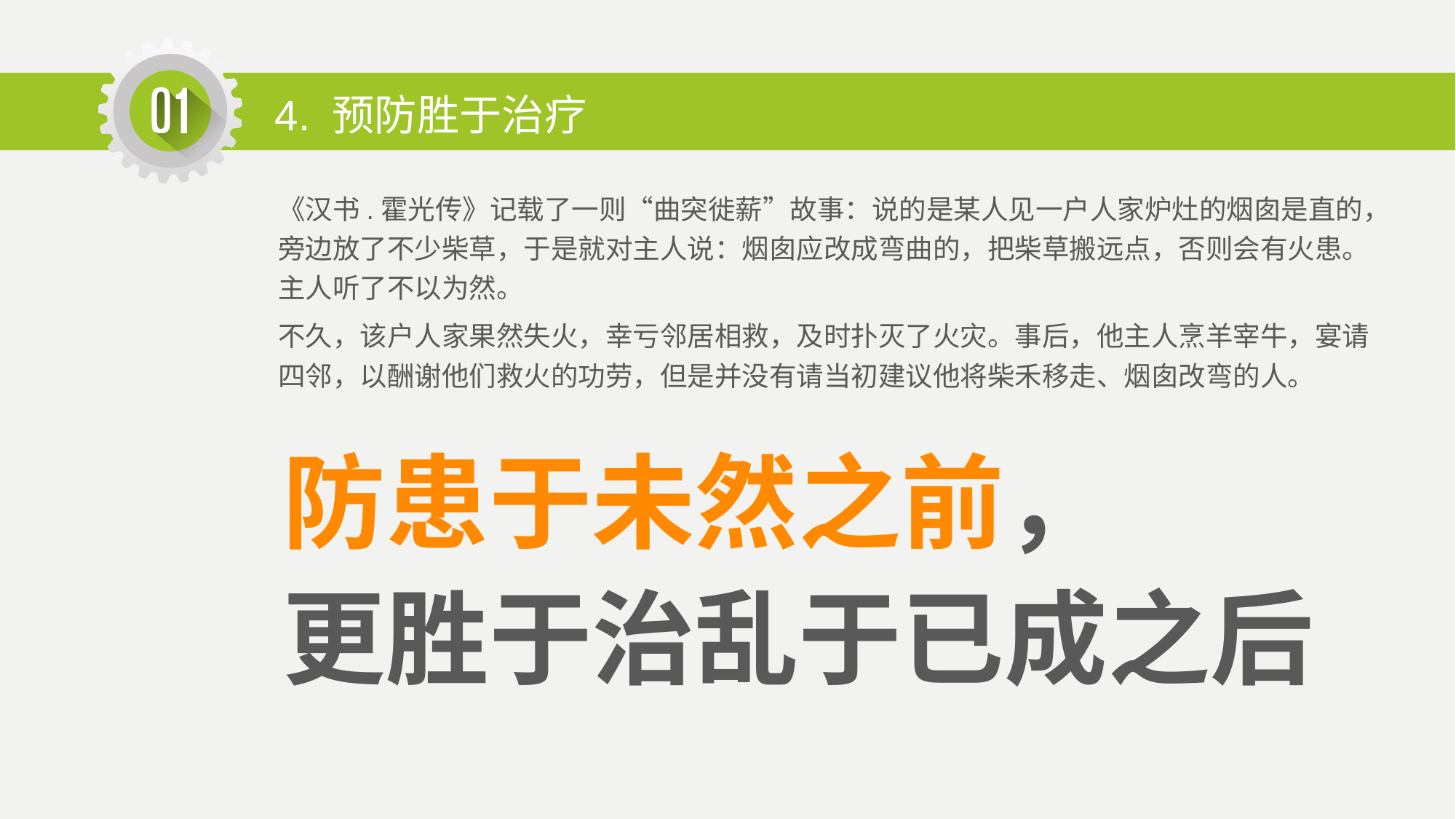

4. 预防胜于治疗
《汉书.霍光传》记载了一则“曲突徙薪”故事：说的是某人见一户人家炉灶的烟囱是直的，旁边放了不少柴草，于是就对主人说：烟囱应改成弯曲的，把柴草搬远点，否则会有火患。主人听了不以为然。
不久，该户人家果然失火，幸亏邻居相救，及时扑灭了火灾。事后，他主人烹羊宰牛，宴请四邻，以酬谢他们救火的功劳，但是并没有请当初建议他将柴禾移走、烟囱改弯的人。
防患于未然之前，
更胜于治乱于已成之后